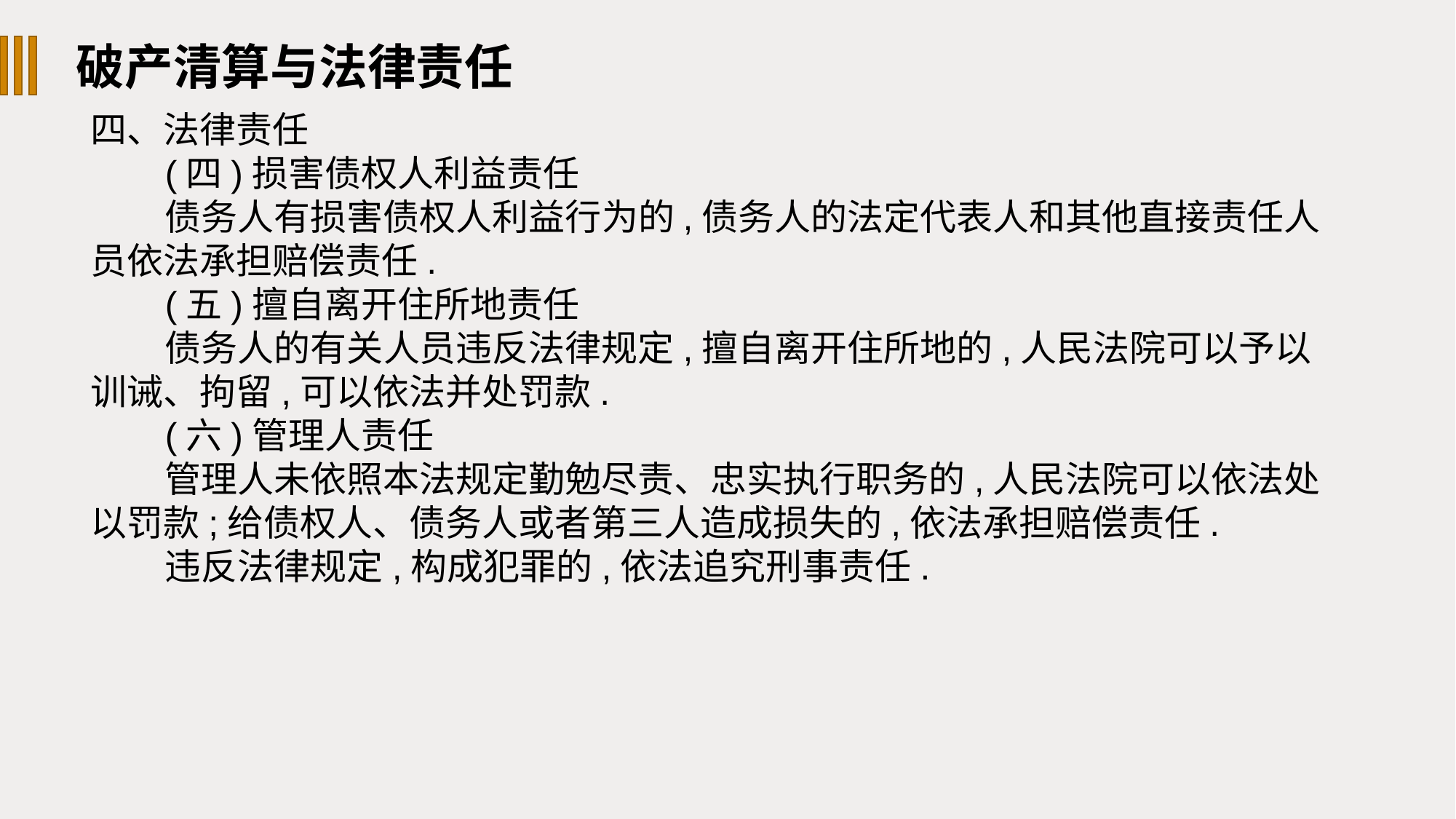

破产清算与法律责任

四、法律责任
(四)损害债权人利益责任
债务人有损害债权人利益行为的,债务人的法定代表人和其他直接责任人员依法承担赔偿责任.
(五)擅自离开住所地责任
债务人的有关人员违反法律规定,擅自离开住所地的,人民法院可以予以训诫、拘留,可以依法并处罚款.
(六)管理人责任
管理人未依照本法规定勤勉尽责、忠实执行职务的,人民法院可以依法处以罚款;给债权人、债务人或者第三人造成损失的,依法承担赔偿责任.
违反法律规定,构成犯罪的,依法追究刑事责任.